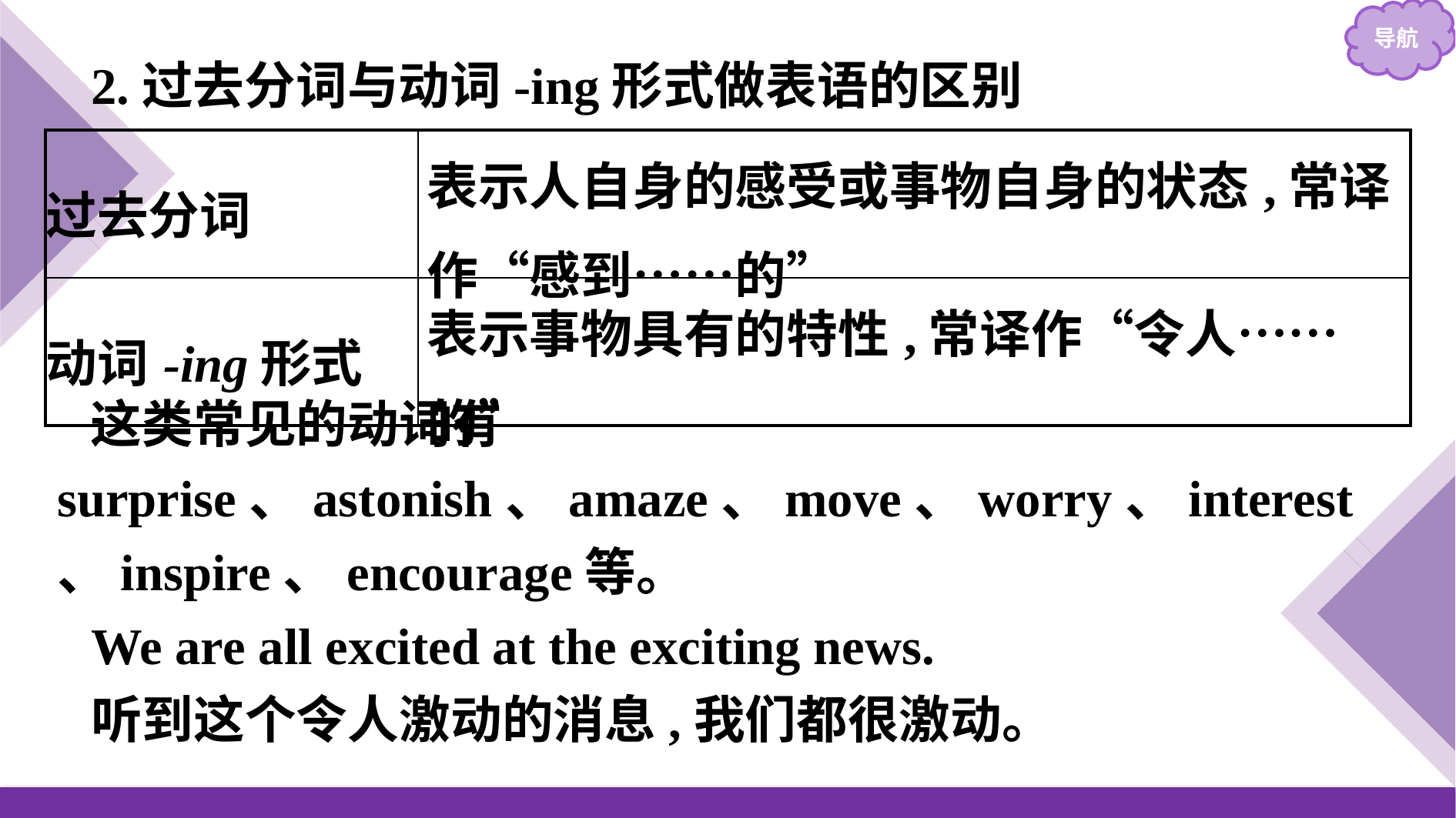

2.过去分词与动词-ing形式做表语的区别
| 过去分词 | 表示人自身的感受或事物自身的状态,常译作“感到……的” |
| --- | --- |
| 动词-ing形式 | 表示事物具有的特性,常译作“令人……的” |
这类常见的动词有surprise、astonish、amaze、move、worry、interest、inspire、encourage等。
We are all excited at the exciting news.
听到这个令人激动的消息,我们都很激动。